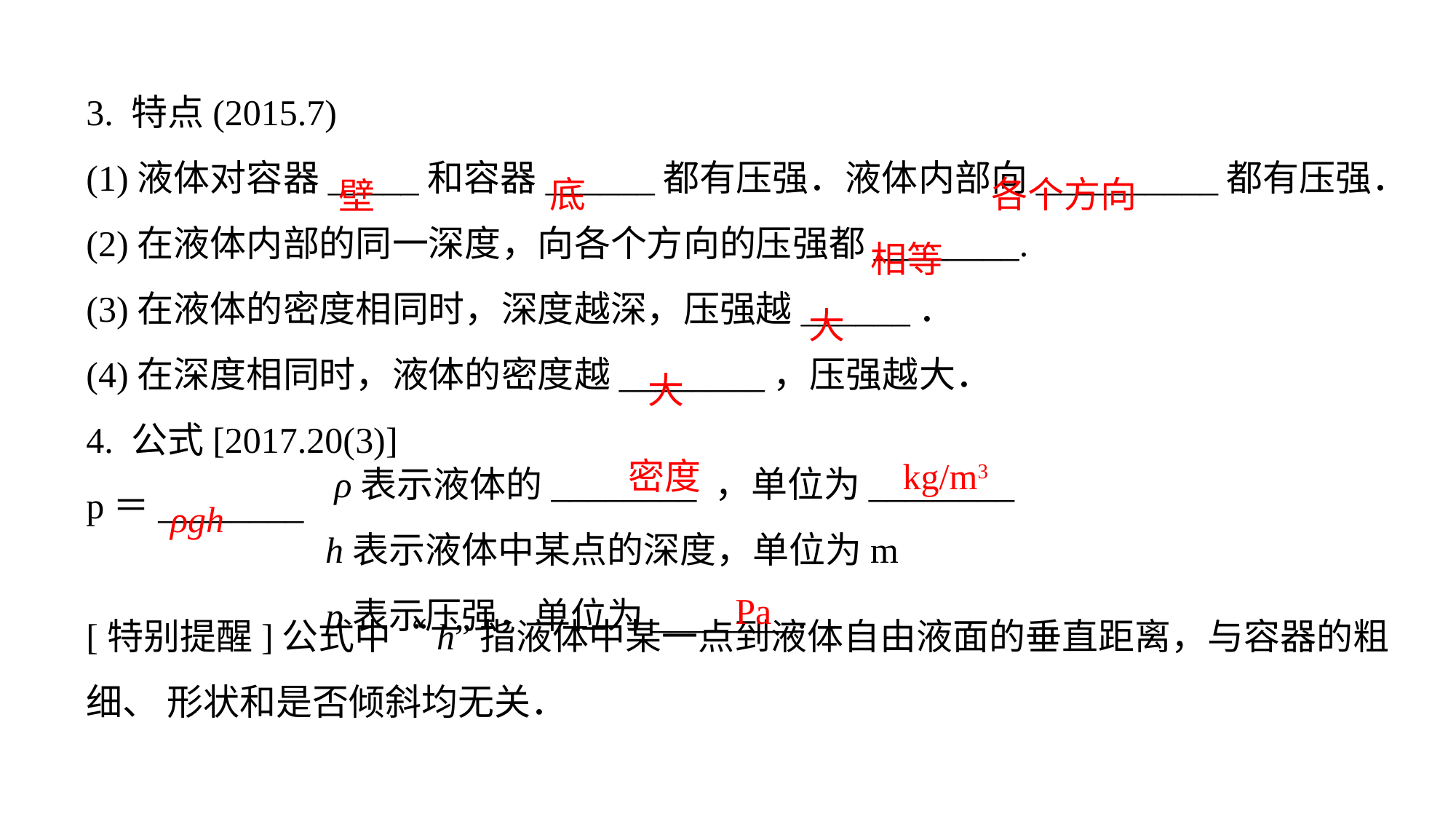

3. 特点(2015.7)(1)液体对容器_____和容器______都有压强．液体内部向__________都有压强．
(2)在液体内部的同一深度，向各个方向的压强都________.
(3)在液体的密度相同时，深度越深，压强越______．
(4)在深度相同时，液体的密度越________，压强越大．
4. 公式[2017.20(3)]p＝________

[特别提醒]公式中“h”指液体中某一点到液体自由液面的垂直距离，与容器的粗细、 形状和是否倾斜均无关．
底
各个方向
壁
相等
大
大
 ρ表示液体的________ ，单位为________
h表示液体中某点的深度，单位为m
p表示压强，单位为________.
密度
kg/m3
ρgh
Pa